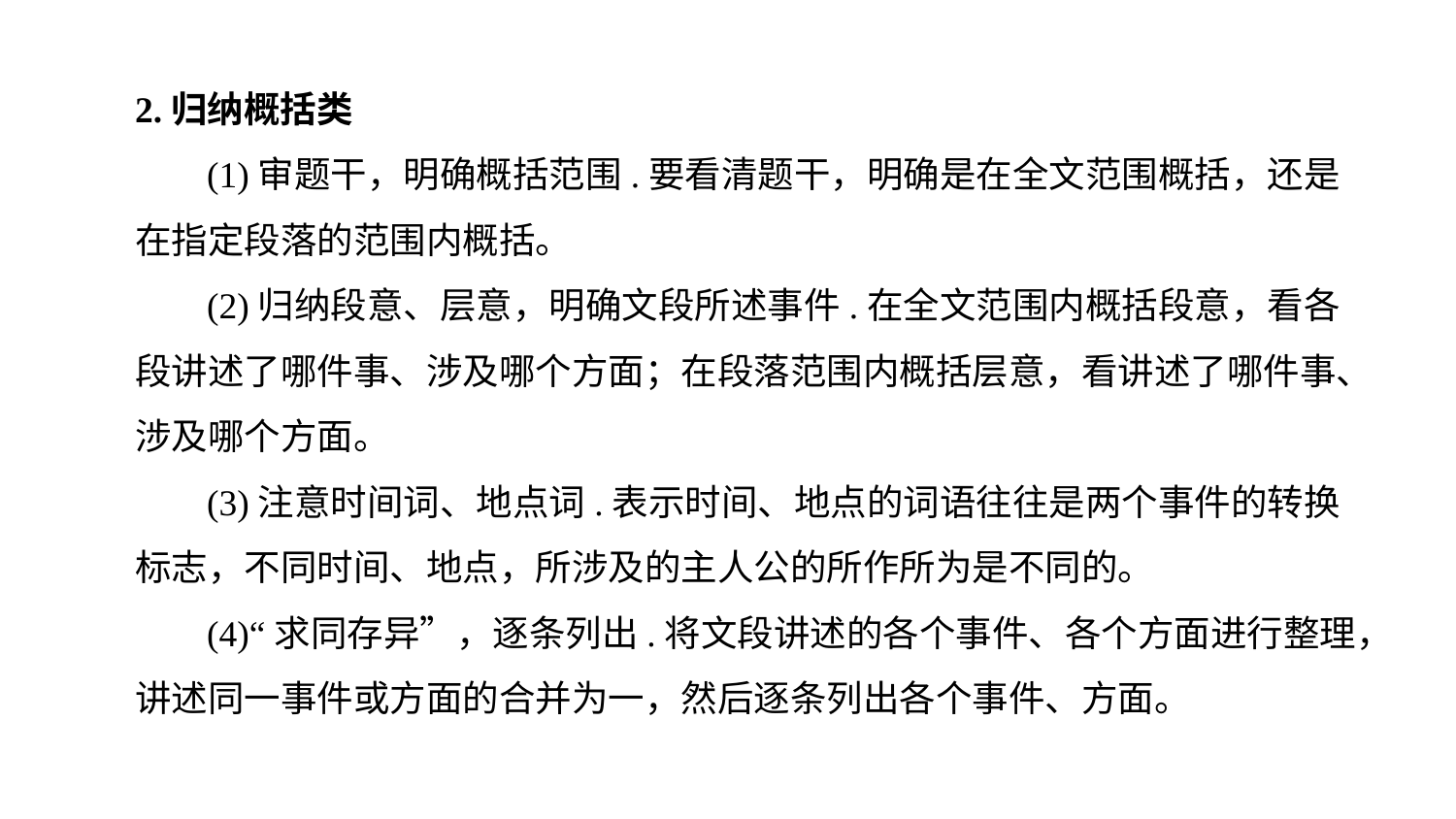

2.归纳概括类
(1)审题干，明确概括范围.要看清题干，明确是在全文范围概括，还是在指定段落的范围内概括。
(2)归纳段意、层意，明确文段所述事件.在全文范围内概括段意，看各段讲述了哪件事、涉及哪个方面；在段落范围内概括层意，看讲述了哪件事、涉及哪个方面。
(3)注意时间词、地点词.表示时间、地点的词语往往是两个事件的转换标志，不同时间、地点，所涉及的主人公的所作所为是不同的。
(4)“求同存异”，逐条列出.将文段讲述的各个事件、各个方面进行整理，讲述同一事件或方面的合并为一，然后逐条列出各个事件、方面。